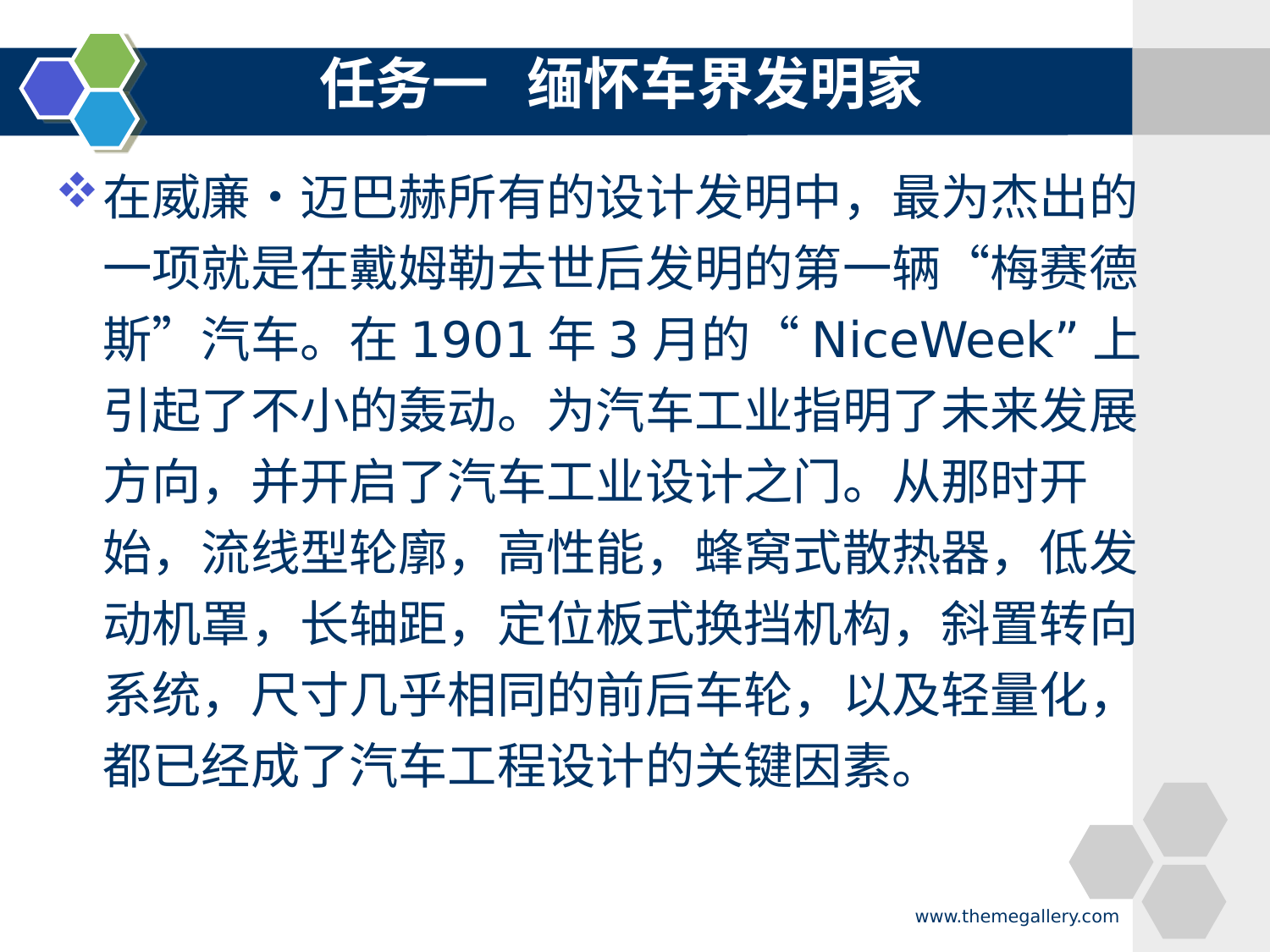

任务一   缅怀车界发明家
在威廉•迈巴赫所有的设计发明中，最为杰出的一项就是在戴姆勒去世后发明的第一辆“梅赛德斯”汽车。在1901年3月的“NiceWeek”上引起了不小的轰动。为汽车工业指明了未来发展方向，并开启了汽车工业设计之门。从那时开始，流线型轮廓，高性能，蜂窝式散热器，低发动机罩，长轴距，定位板式换挡机构，斜置转向系统，尺寸几乎相同的前后车轮，以及轻量化，都已经成了汽车工程设计的关键因素。
www.themegallery.com